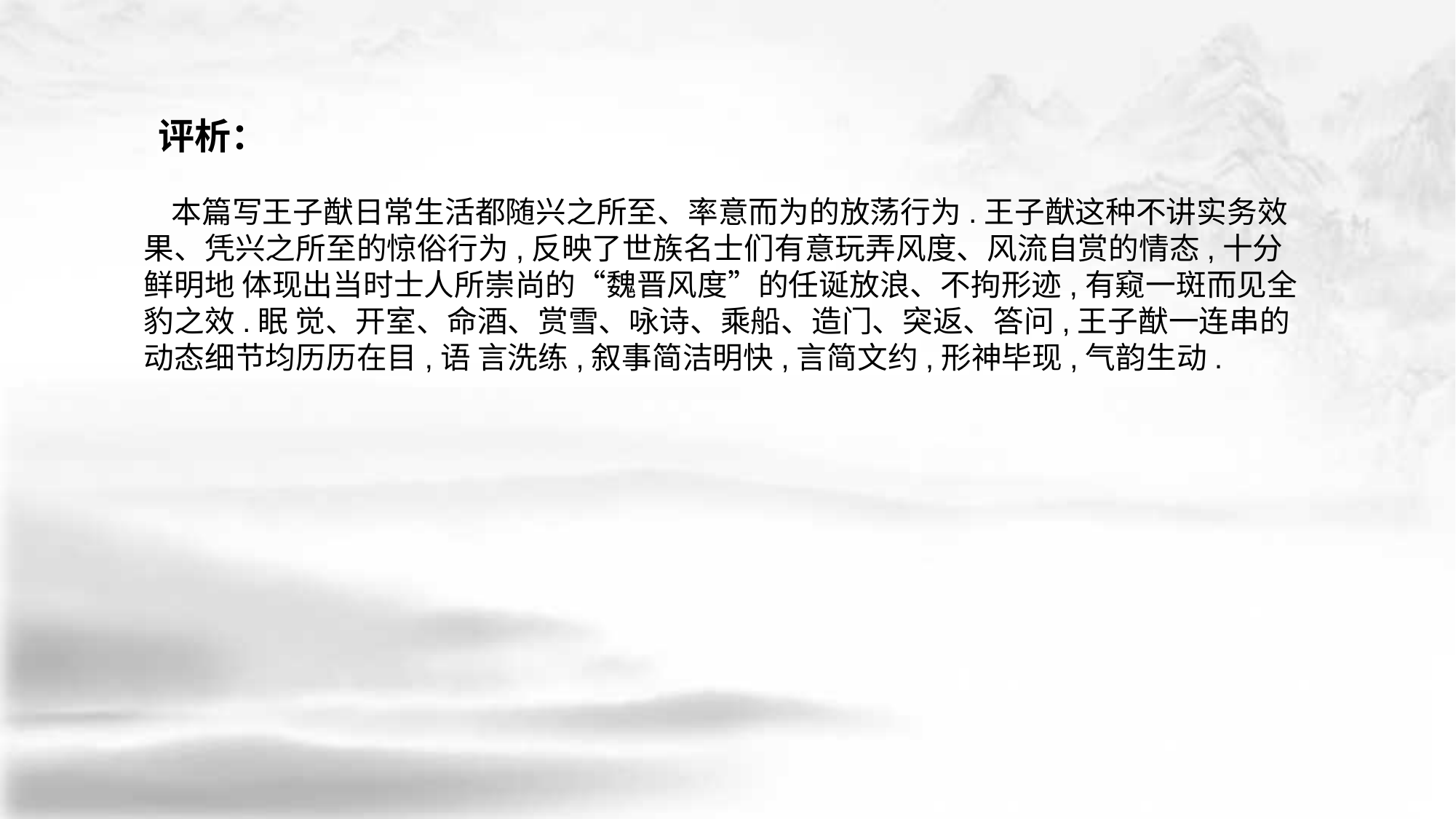

评析：

   本篇写王子猷日常生活都随兴之所至、率意而为的放荡行为.王子猷这种不讲实务效 果、凭兴之所至的惊俗行为,反映了世族名士们有意玩弄风度、风流自赏的情态,十分鲜明地 体现出当时士人所崇尚的“魏晋风度”的任诞放浪、不拘形迹,有窥一斑而见全豹之效.眠 觉、开室、命酒、赏雪、咏诗、乘船、造门、突返、答问,王子猷一连串的动态细节均历历在目,语 言洗练,叙事简洁明快,言简文约,形神毕现,气韵生动.